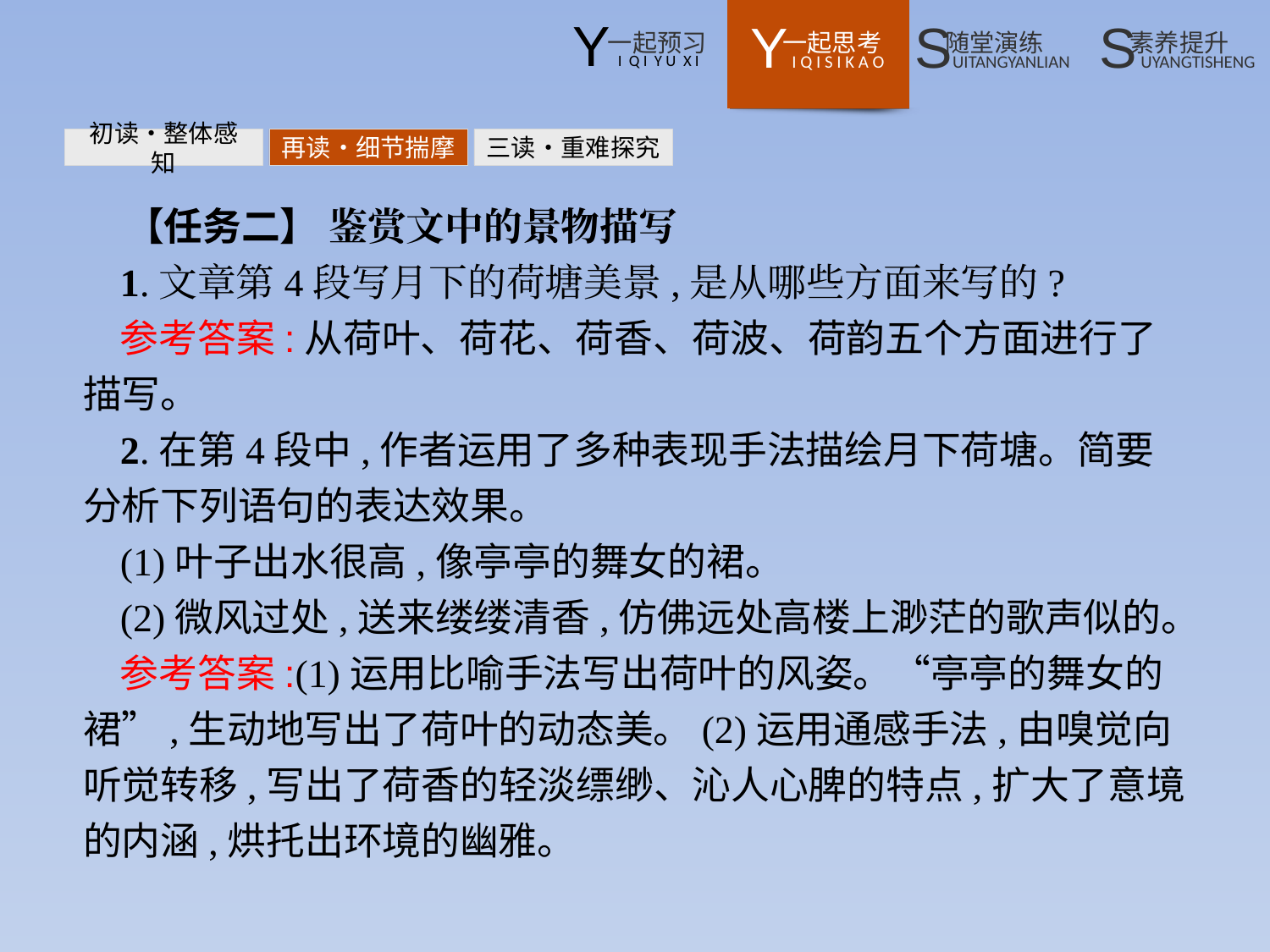

初读•整体感知
再读•细节揣摩
三读•重难探究
【任务二】 鉴赏文中的景物描写
1.文章第4段写月下的荷塘美景,是从哪些方面来写的?
参考答案:从荷叶、荷花、荷香、荷波、荷韵五个方面进行了描写。
2.在第4段中,作者运用了多种表现手法描绘月下荷塘。简要分析下列语句的表达效果。
(1)叶子出水很高,像亭亭的舞女的裙。
(2)微风过处,送来缕缕清香,仿佛远处高楼上渺茫的歌声似的。
参考答案:(1)运用比喻手法写出荷叶的风姿。“亭亭的舞女的裙”,生动地写出了荷叶的动态美。(2)运用通感手法,由嗅觉向听觉转移,写出了荷香的轻淡缥缈、沁人心脾的特点,扩大了意境的内涵,烘托出环境的幽雅。